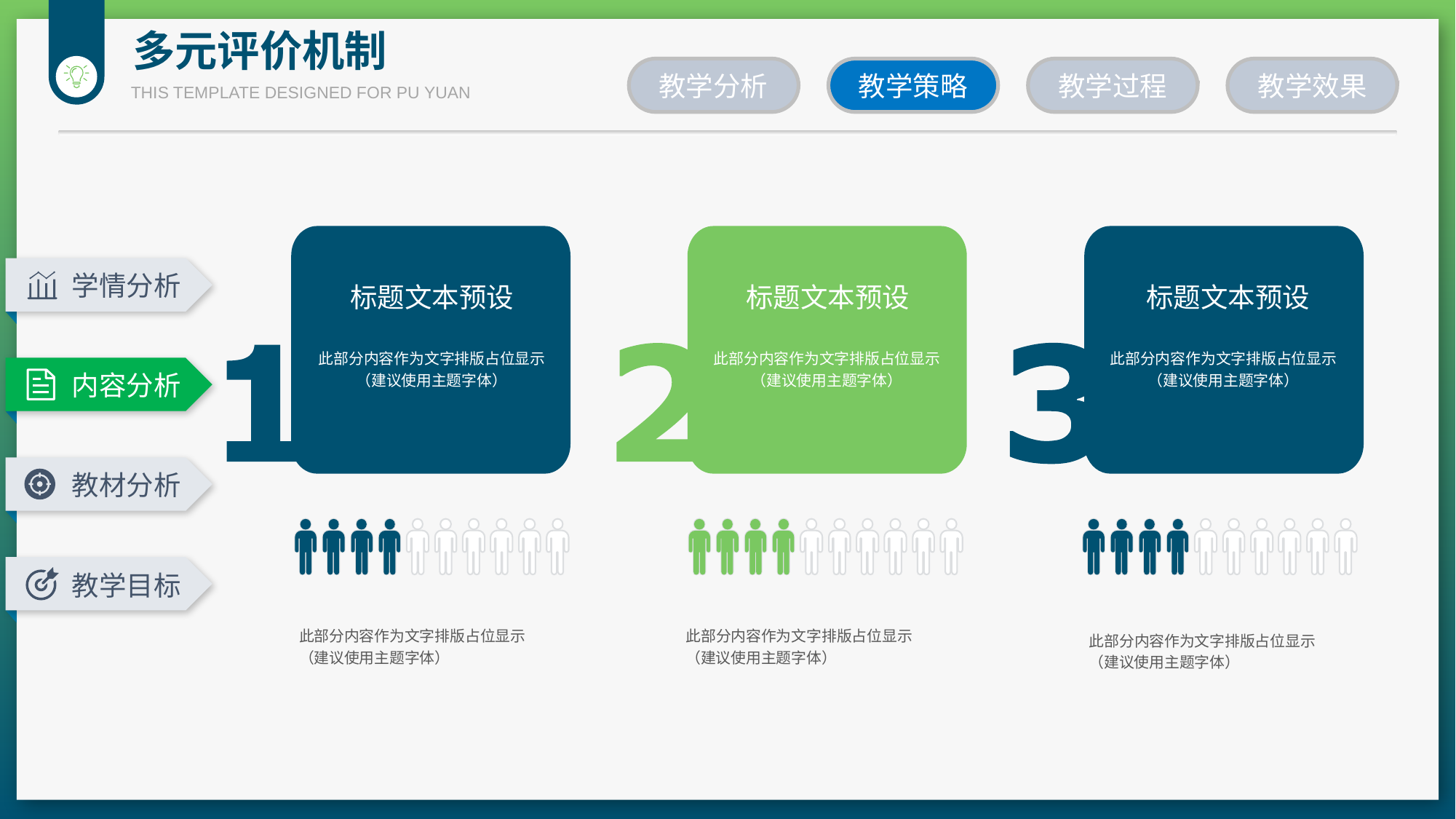

多元评价机制

教学分析
教学策略
教学过程
教学效果

THIS TEMPLATE DESIGNED FOR PU YUAN

学情分析

标题文本预设
标题文本预设
标题文本预设
此部分内容作为文字排版占位显示（建议使用主题字体）
此部分内容作为文字排版占位显示（建议使用主题字体）
此部分内容作为文字排版占位显示（建议使用主题字体）

内容分析

教材分析

教学目标

此部分内容作为文字排版占位显示（建议使用主题字体）
此部分内容作为文字排版占位显示（建议使用主题字体）
此部分内容作为文字排版占位显示（建议使用主题字体）